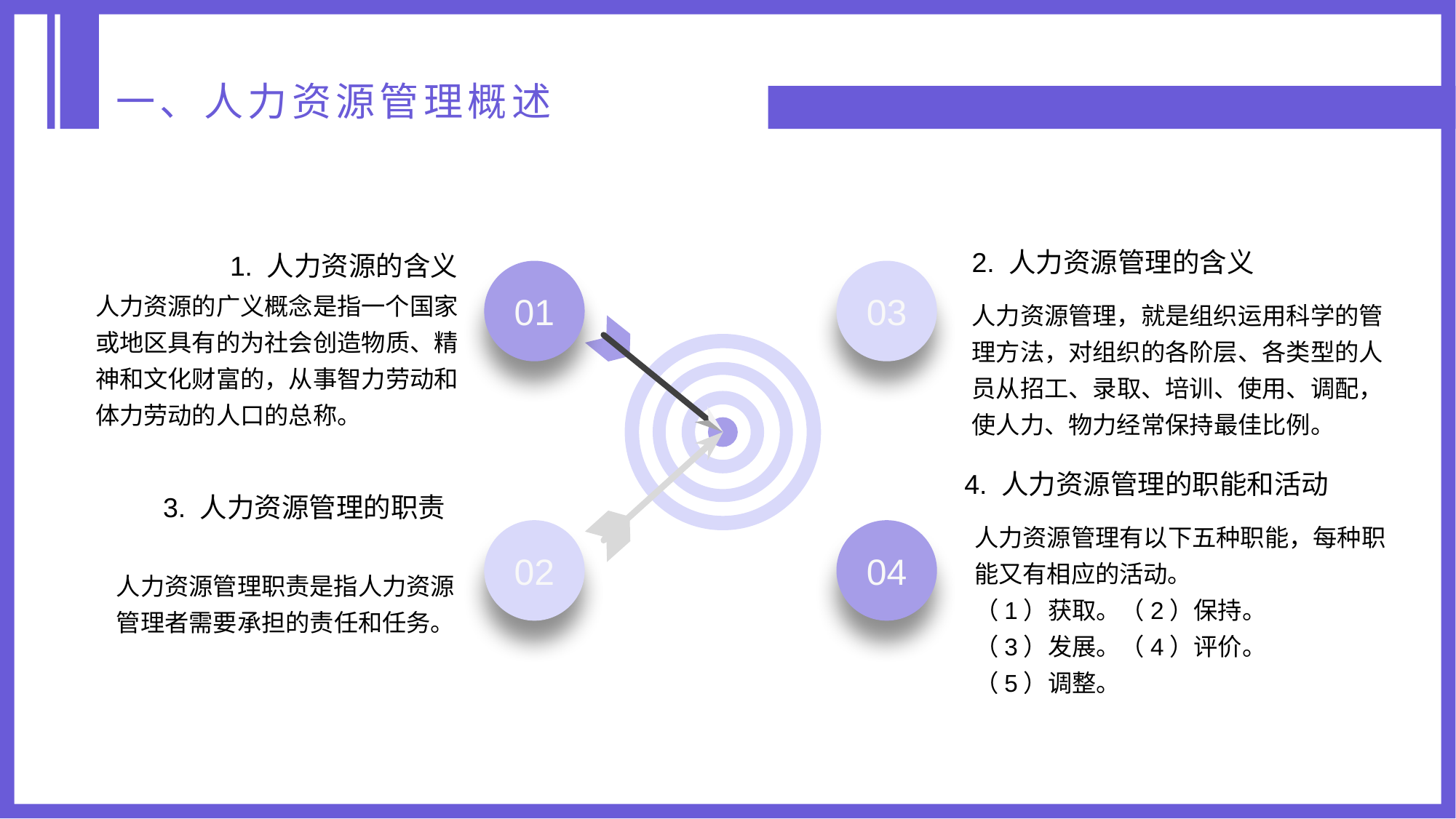

一、人力资源管理概述
2. 人力资源管理的含义
1. 人力资源的含义
01
03
人力资源的广义概念是指一个国家或地区具有的为社会创造物质、精神和文化财富的，从事智力劳动和体力劳动的人口的总称。
人力资源管理，就是组织运用科学的管理方法，对组织的各阶层、各类型的人
员从招工、录取、培训、使用、调配，使人力、物力经常保持最佳比例。

4. 人力资源管理的职能和活动
3. 人力资源管理的职责
人力资源管理有以下五种职能，每种职能又有相应的活动。
（1）获取。（2）保持。
（3）发展。（4）评价。
（5）调整。
02
04
人力资源管理职责是指人力资源管理者需要承担的责任和任务。